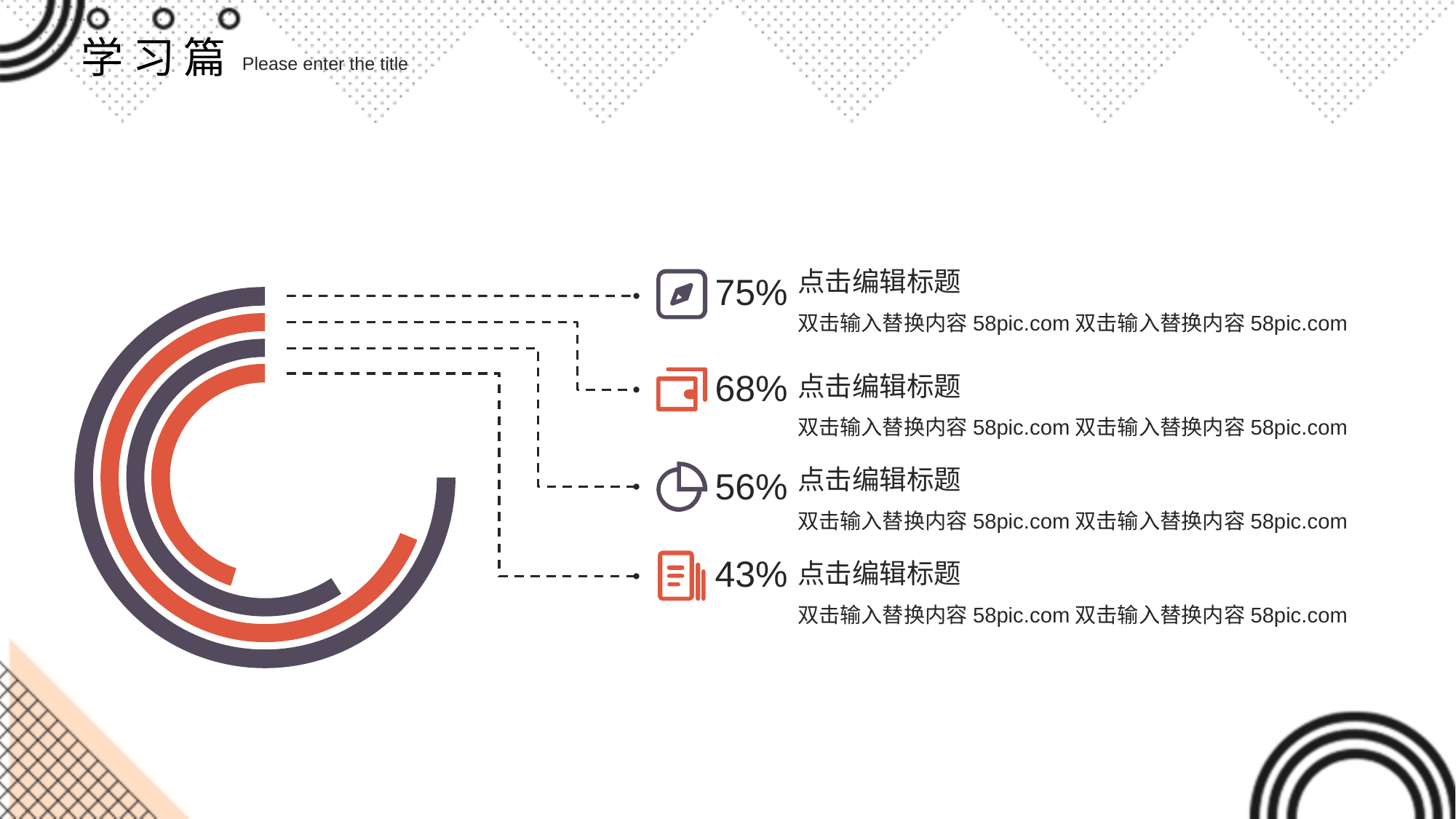

学习篇
Please enter the title
点击编辑标题
75%

双击输入替换内容58pic.com双击输入替换内容58pic.com

68%

点击编辑标题

双击输入替换内容58pic.com双击输入替换内容58pic.com

56%
点击编辑标题

双击输入替换内容58pic.com双击输入替换内容58pic.com
43%

点击编辑标题
双击输入替换内容58pic.com双击输入替换内容58pic.com